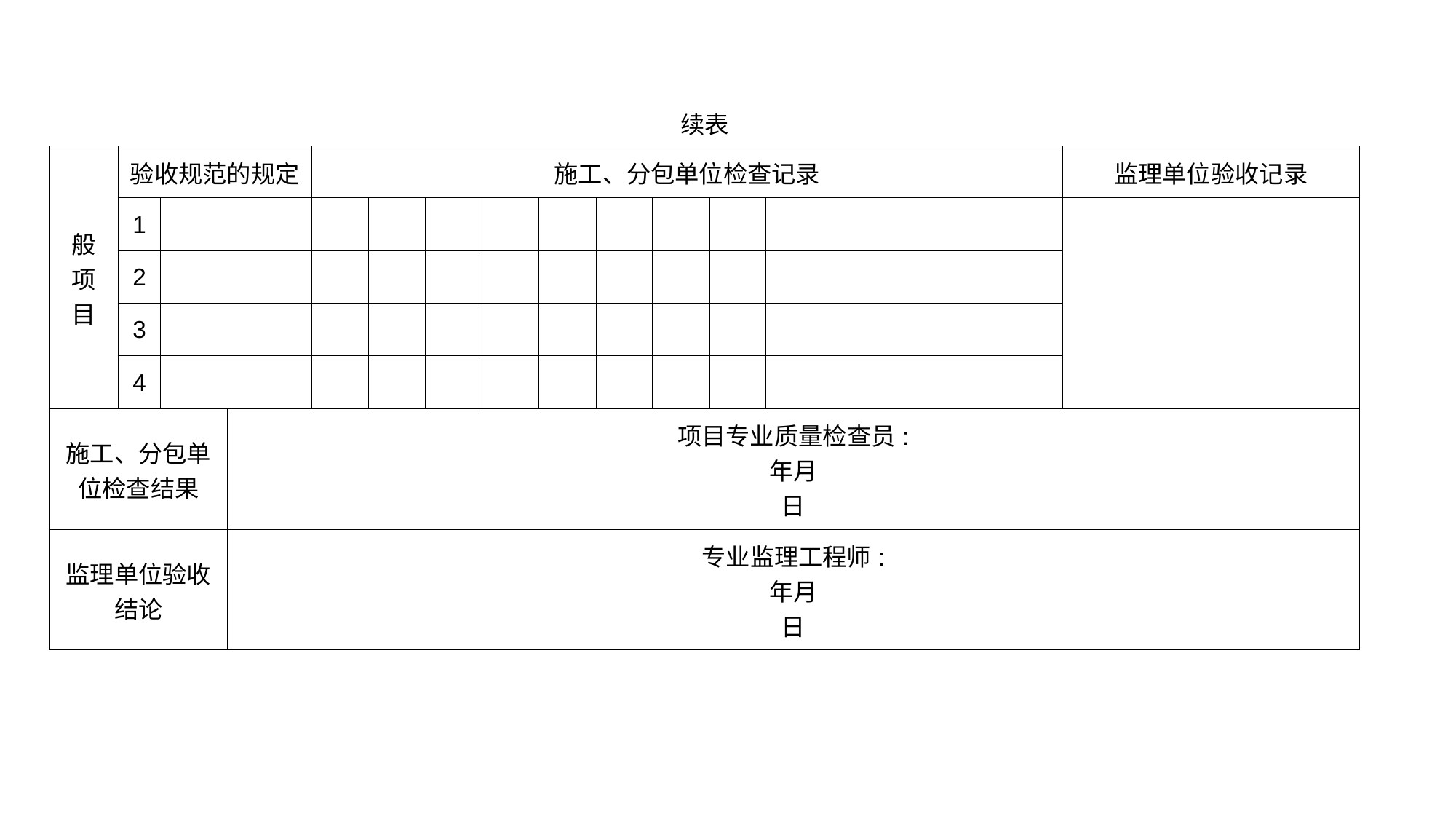

| 续表 |  |  |  |  |  |  |  |  |  |  |  |  |  |
| --- | --- | --- | --- | --- | --- | --- | --- | --- | --- | --- | --- | --- | --- |
| 般 项 目 | 验收规范的规定 |  |  | 施工、分包单位检查记录 |  |  |  |  |  |  |  |  | 监理单位验收记录 |
|  | 1 |  |  |  |  |  |  |  |  |  |  |  |  |
|  | 2 |  |  |  |  |  |  |  |  |  |  |  |  |
|  | 3 |  |  |  |  |  |  |  |  |  |  |  |  |
|  | 4 |  |  |  |  |  |  |  |  |  |  |  |  |
| 施工、分包单 位检查结果 |  |  | 项目专业质量检查员: 年月 日 |  |  |  |  |  |  |  |  |  |  |
| 监理单位验收 结论 |  |  | 专业监理工程师: 年月 日 |  |  |  |  |  |  |  |  |  |  |